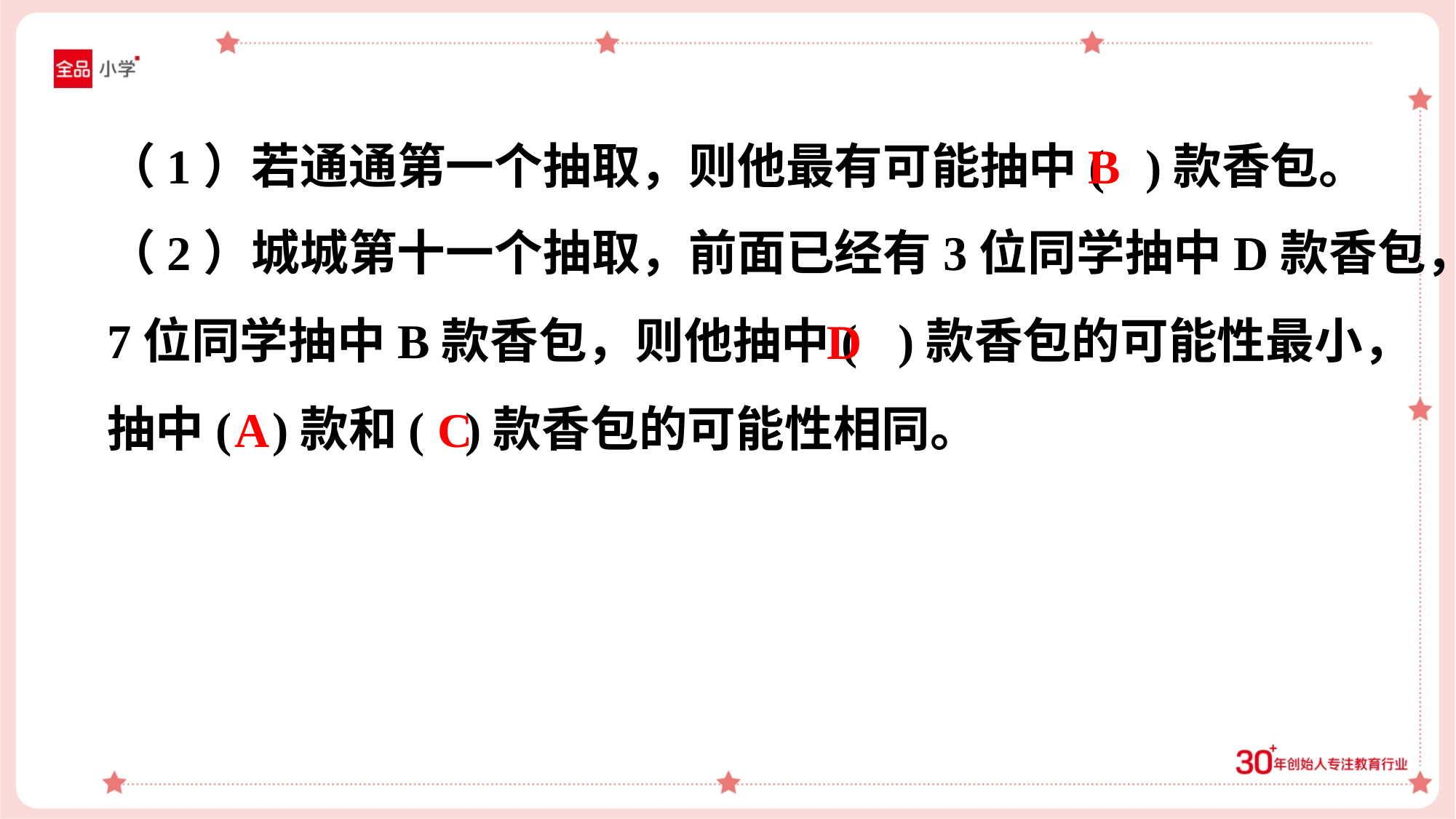

（1）若通通第一个抽取，则他最有可能抽中(   )款香包。
B
（2）城城第十一个抽取，前面已经有3位同学抽中D款香包，
7位同学抽中B款香包，则他抽中(   )款香包的可能性最小，
抽中(   )款和(   )款香包的可能性相同。
D
A
C